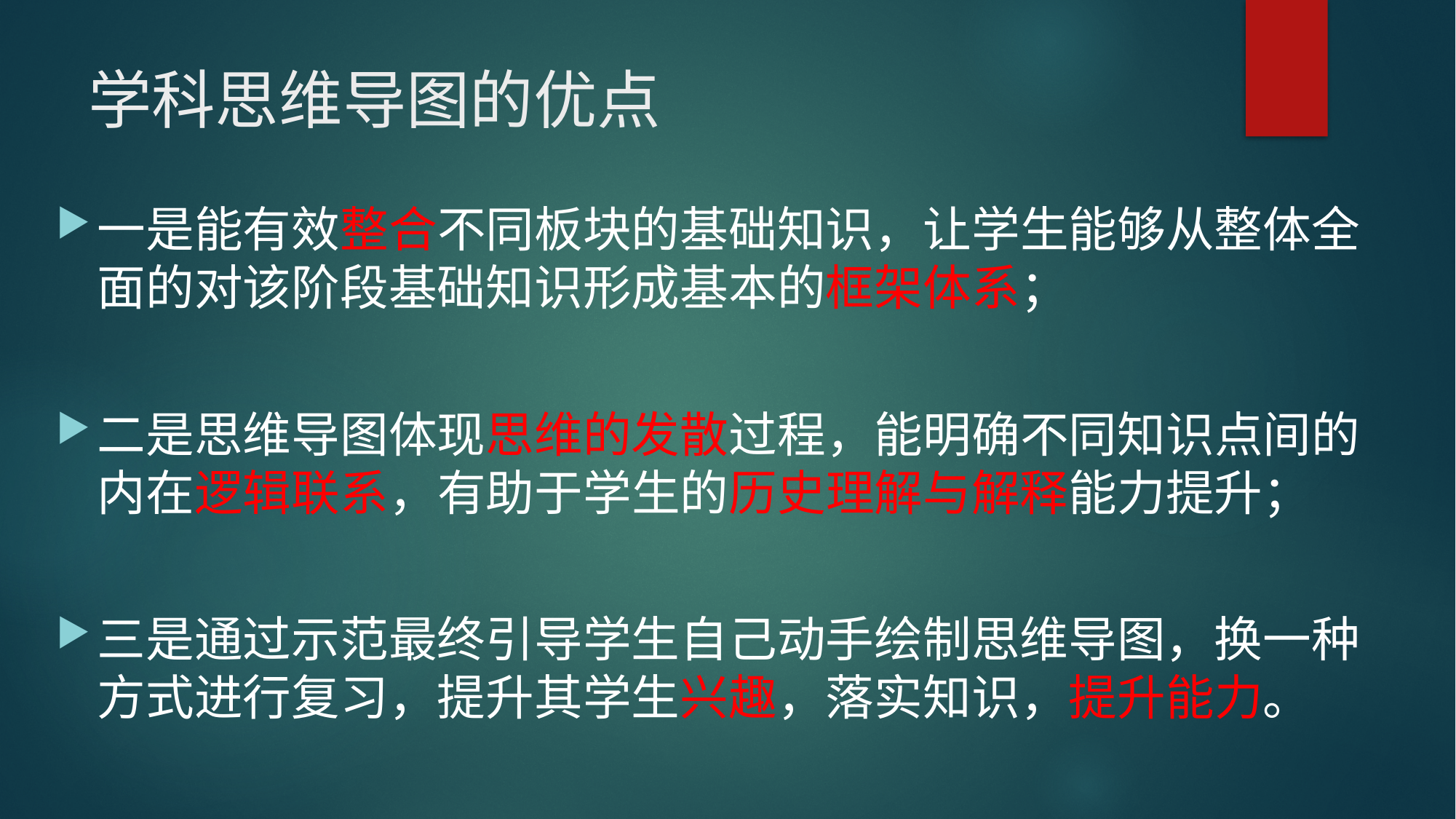

# 学科思维导图的优点
一是能有效整合不同板块的基础知识，让学生能够从整体全面的对该阶段基础知识形成基本的框架体系；

二是思维导图体现思维的发散过程，能明确不同知识点间的内在逻辑联系，有助于学生的历史理解与解释能力提升；

三是通过示范最终引导学生自己动手绘制思维导图，换一种方式进行复习，提升其学生兴趣，落实知识，提升能力。